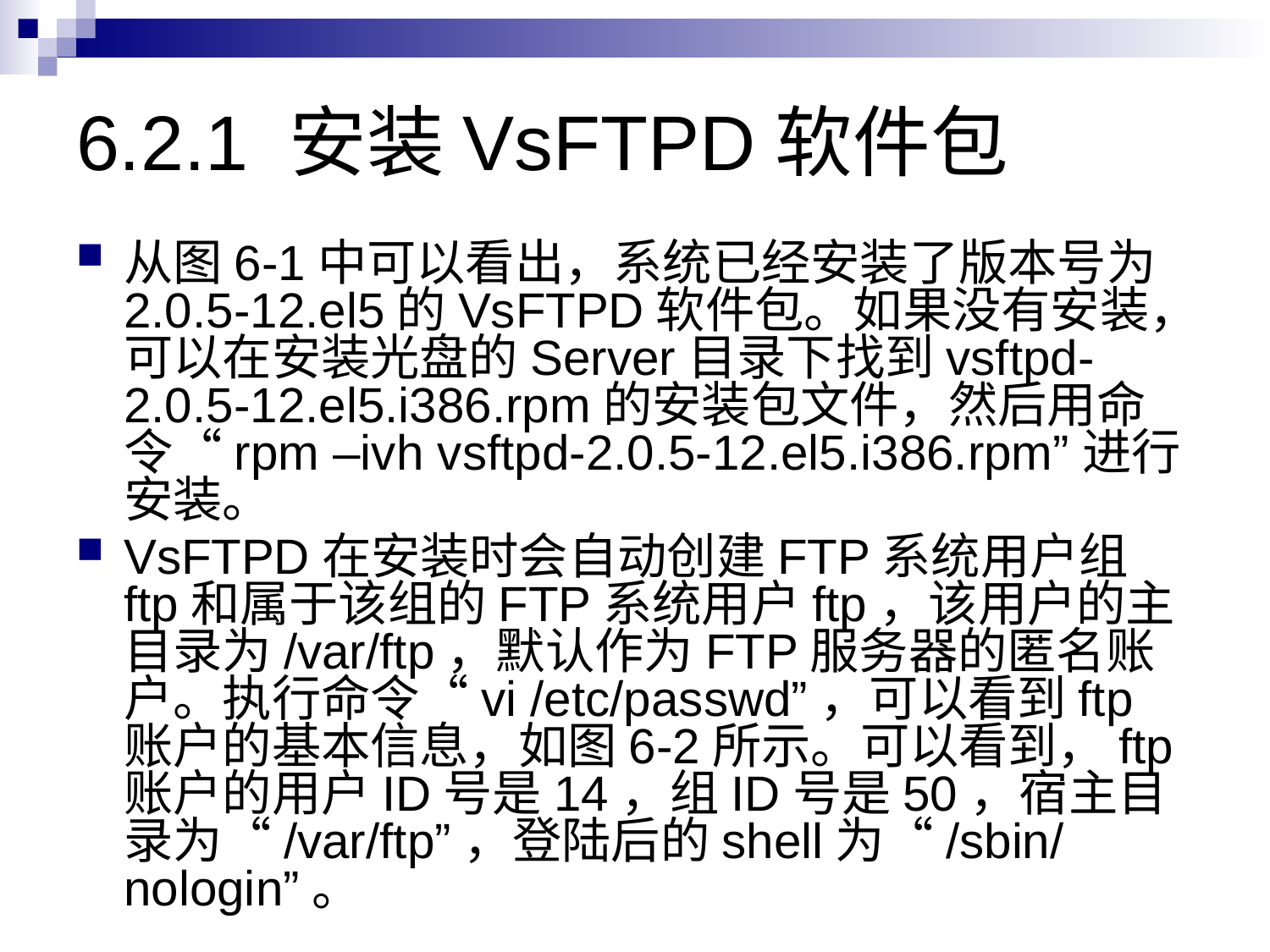

# 6.2.1 安装VsFTPD软件包
从图6-1中可以看出，系统已经安装了版本号为2.0.5-12.el5的VsFTPD软件包。如果没有安装，可以在安装光盘的Server目录下找到vsftpd-2.0.5-12.el5.i386.rpm的安装包文件，然后用命令“rpm –ivh vsftpd-2.0.5-12.el5.i386.rpm”进行安装。
VsFTPD在安装时会自动创建FTP系统用户组ftp和属于该组的FTP系统用户ftp，该用户的主目录为/var/ftp，默认作为FTP服务器的匿名账户。执行命令“vi /etc/passwd”，可以看到ftp账户的基本信息，如图6-2所示。可以看到，ftp账户的用户ID号是14，组ID号是50，宿主目录为“/var/ftp”，登陆后的shell为“/sbin/nologin”。